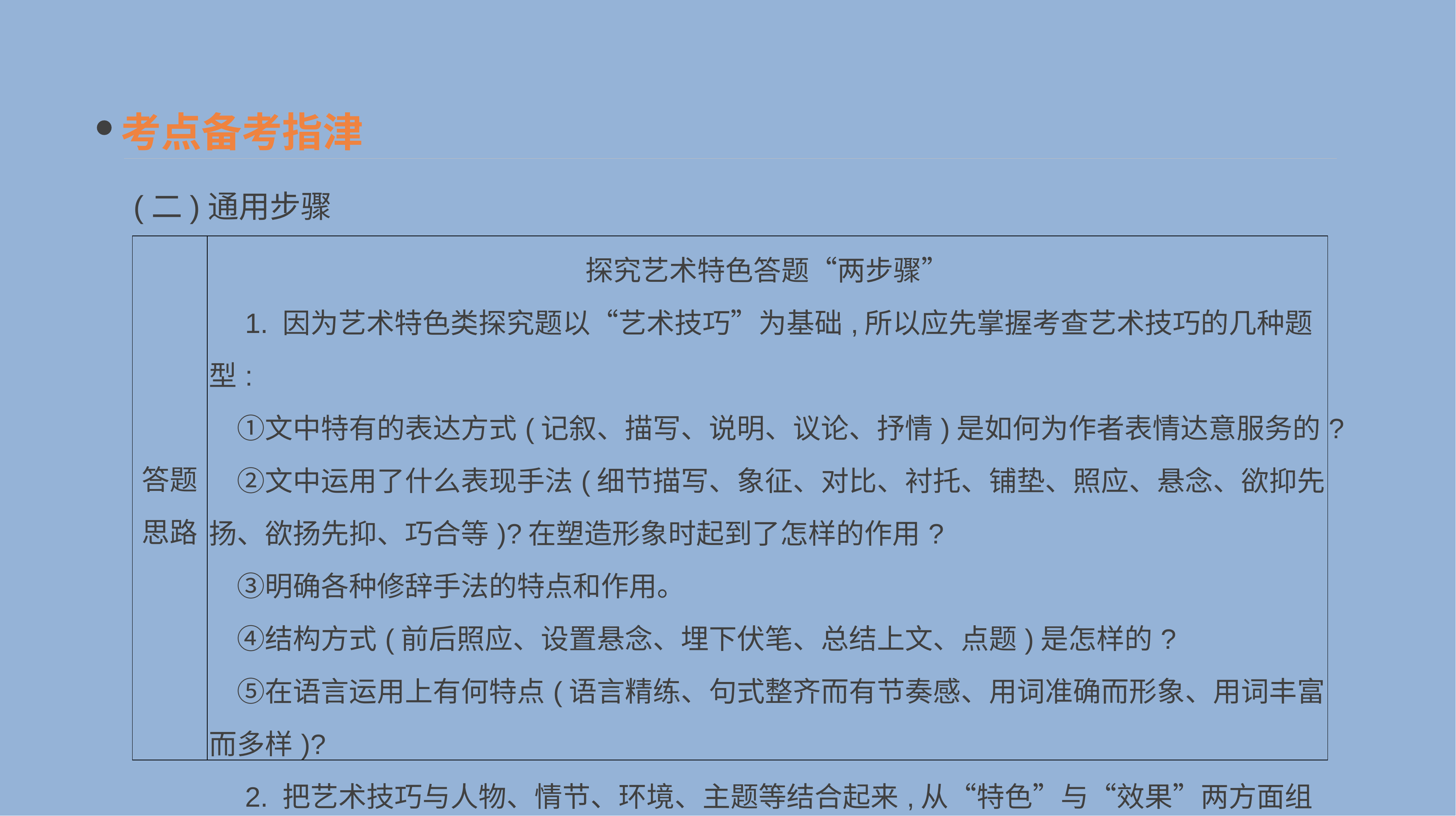

考点备考指津

(二)通用步骤
| 答题 思路 | 探究艺术特色答题“两步骤” 　1. 因为艺术特色类探究题以“艺术技巧”为基础,所以应先掌握考查艺术技巧的几种题型: 　①文中特有的表达方式(记叙、描写、说明、议论、抒情)是如何为作者表情达意服务的? 　②文中运用了什么表现手法(细节描写、象征、对比、衬托、铺垫、照应、悬念、欲抑先扬、欲扬先抑、巧合等)?在塑造形象时起到了怎样的作用? 　③明确各种修辞手法的特点和作用。 　④结构方式(前后照应、设置悬念、埋下伏笔、总结上文、点题)是怎样的? 　⑤在语言运用上有何特点(语言精练、句式整齐而有节奏感、用词准确而形象、用词丰富而多样)? 　2. 把艺术技巧与人物、情节、环境、主题等结合起来,从“特色”与“效果”两方面组织答案 |
| --- | --- |